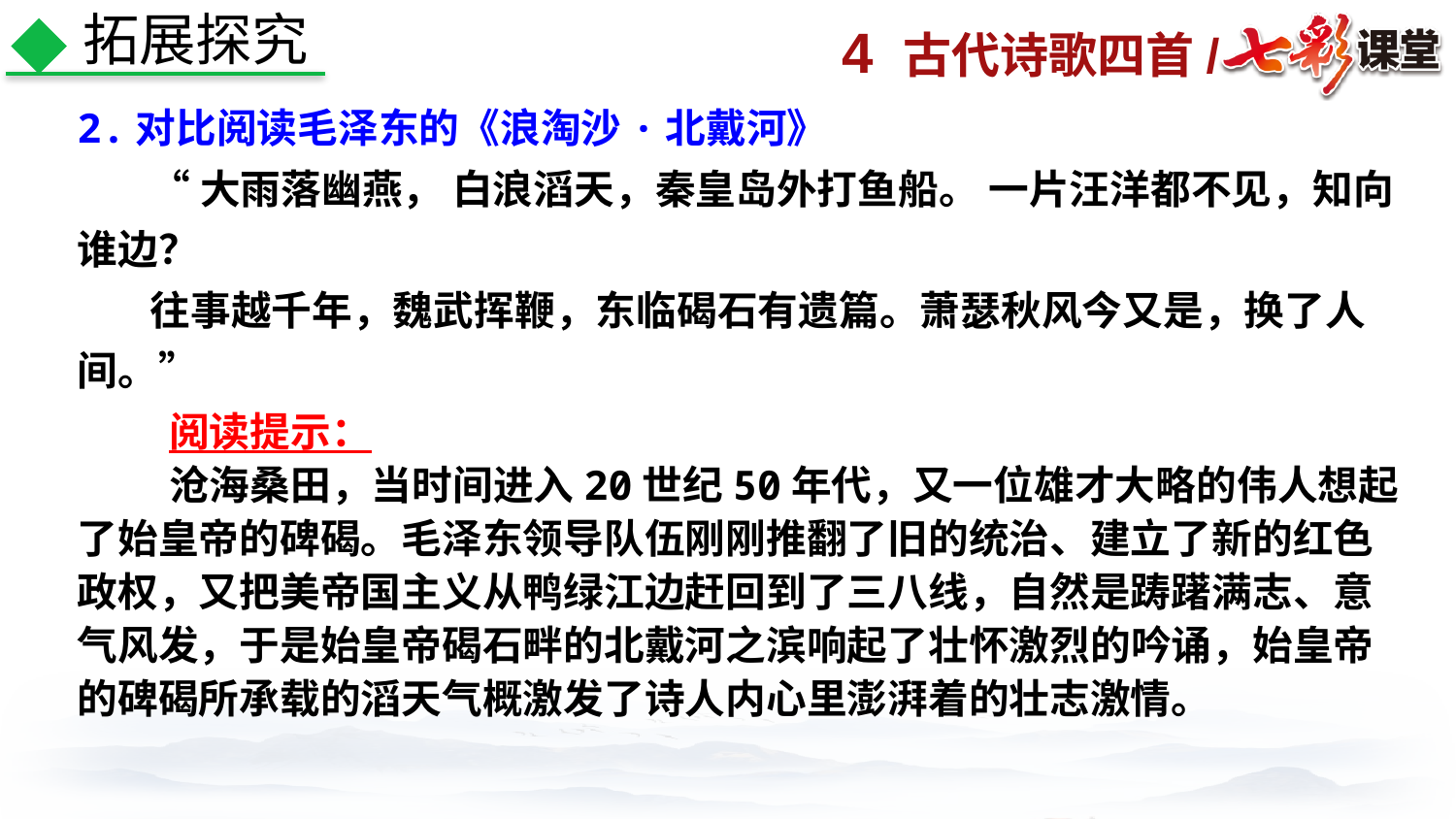

拓展探究

2.对比阅读毛泽东的《浪淘沙·北戴河》
“大雨落幽燕， 白浪滔天，秦皇岛外打鱼船。 一片汪洋都不见，知向谁边？
往事越千年，魏武挥鞭，东临碣石有遗篇。萧瑟秋风今又是，换了人间。”
 阅读提示：
 沧海桑田，当时间进入20世纪50年代，又一位雄才大略的伟人想起了始皇帝的碑碣。毛泽东领导队伍刚刚推翻了旧的统治、建立了新的红色政权，又把美帝国主义从鸭绿江边赶回到了三八线，自然是踌躇满志、意气风发，于是始皇帝碣石畔的北戴河之滨响起了壮怀激烈的吟诵，始皇帝的碑碣所承载的滔天气概激发了诗人内心里澎湃着的壮志激情。